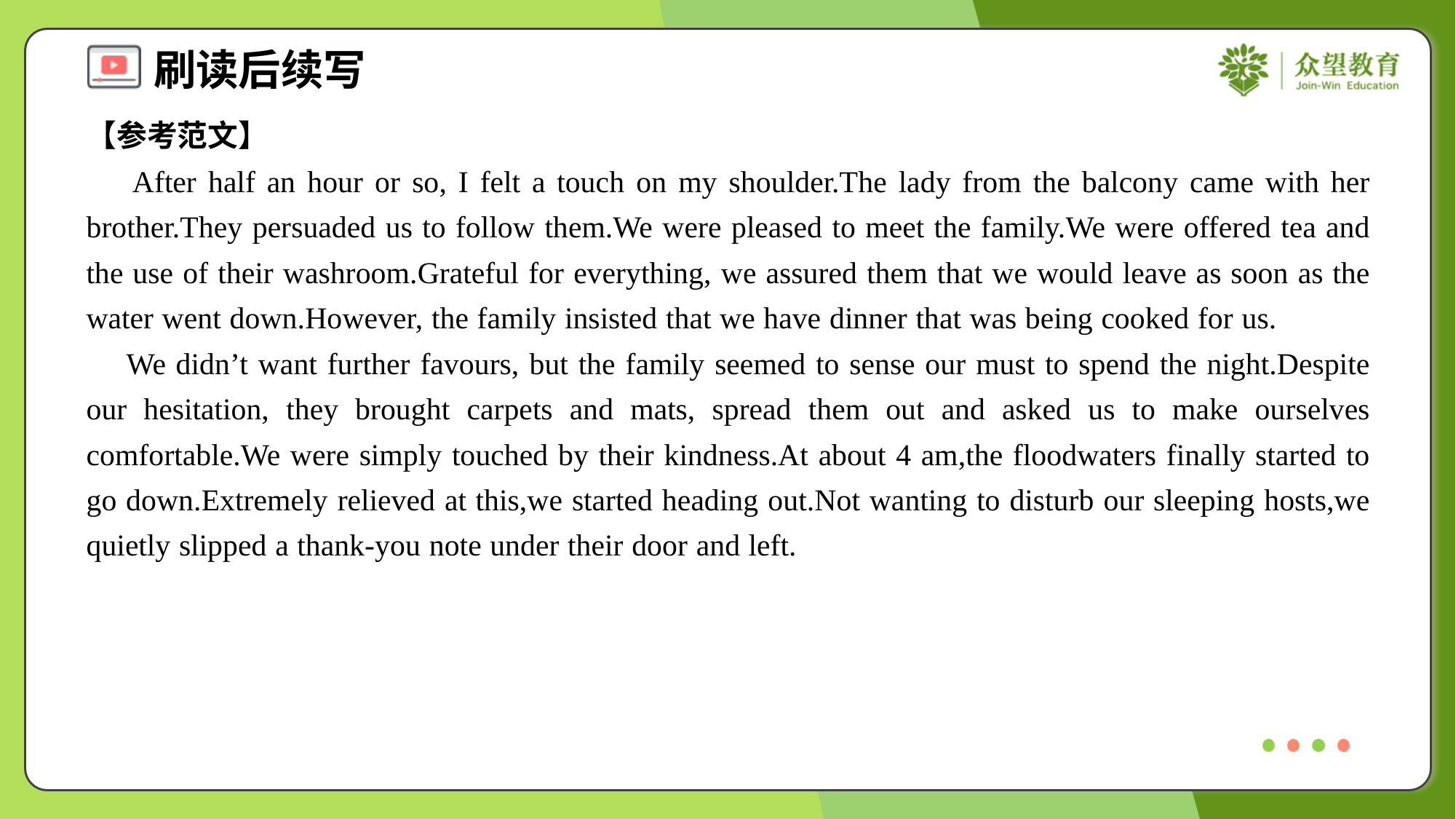

【参考范文】
    After half an hour or so, I felt a touch on my shoulder.The lady from the balcony came with her brother.They persuaded us to follow them.We were pleased to meet the family.We were offered tea and the use of their washroom.Grateful for everything, we assured them that we would leave as soon as the water went down.However, the family insisted that we have dinner that was being cooked for us.
    We didn’t want further favours, but the family seemed to sense our must to spend the night.Despite our hesitation, they brought carpets and mats, spread them out and asked us to make ourselves comfortable.We were simply touched by their kindness.At about 4 am,the floodwaters finally started to go down.Extremely relieved at this,we started heading out.Not wanting to disturb our sleeping hosts,we quietly slipped a thank-you note under their door and left.